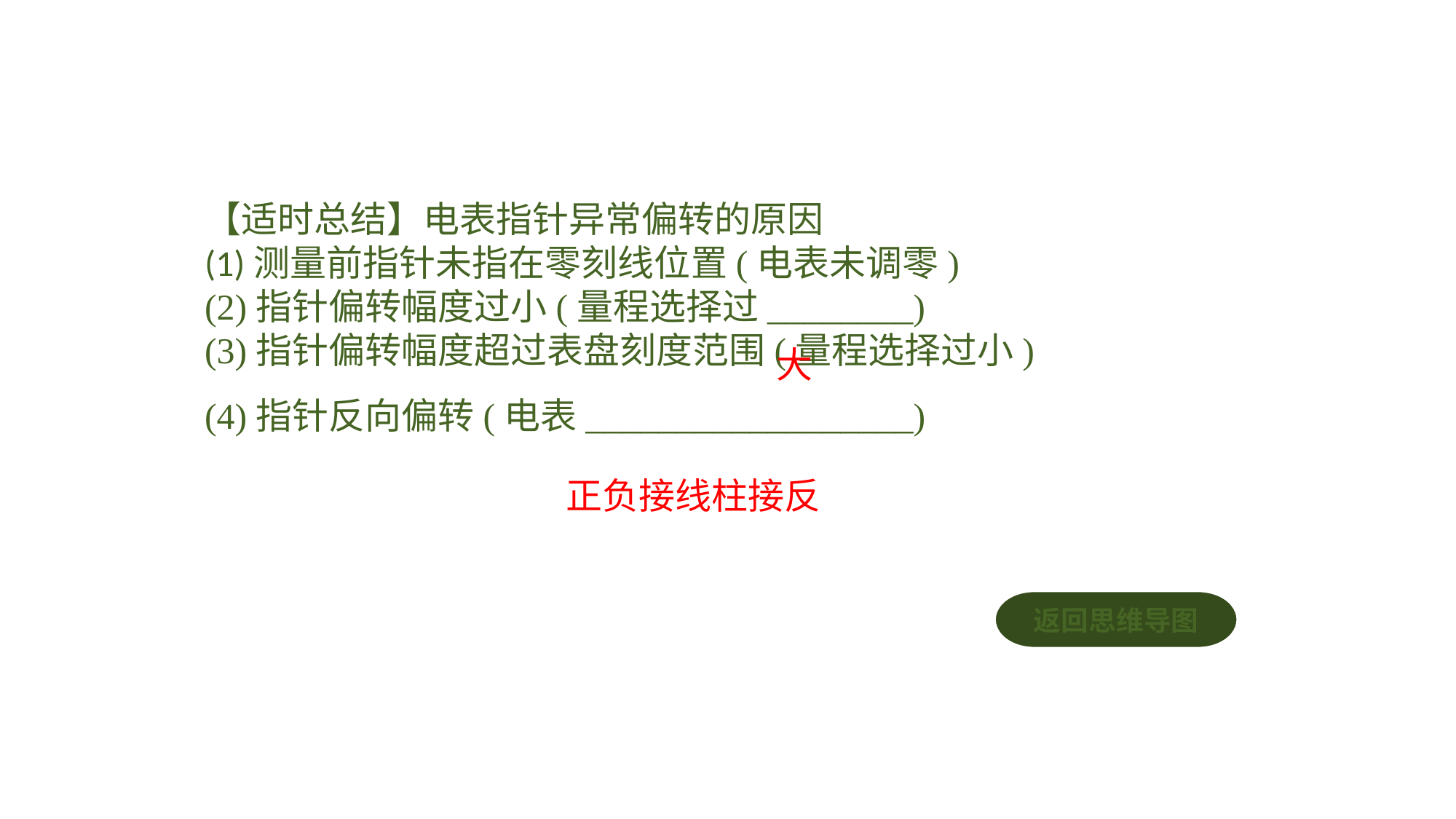

【适时总结】电表指针异常偏转的原因(1)测量前指针未指在零刻线位置(电表未调零)(2)指针偏转幅度过小(量程选择过________)(3)指针偏转幅度超过表盘刻度范围(量程选择过小)(4)指针反向偏转(电表__________________)
大
正负接线柱接反
返回思维导图